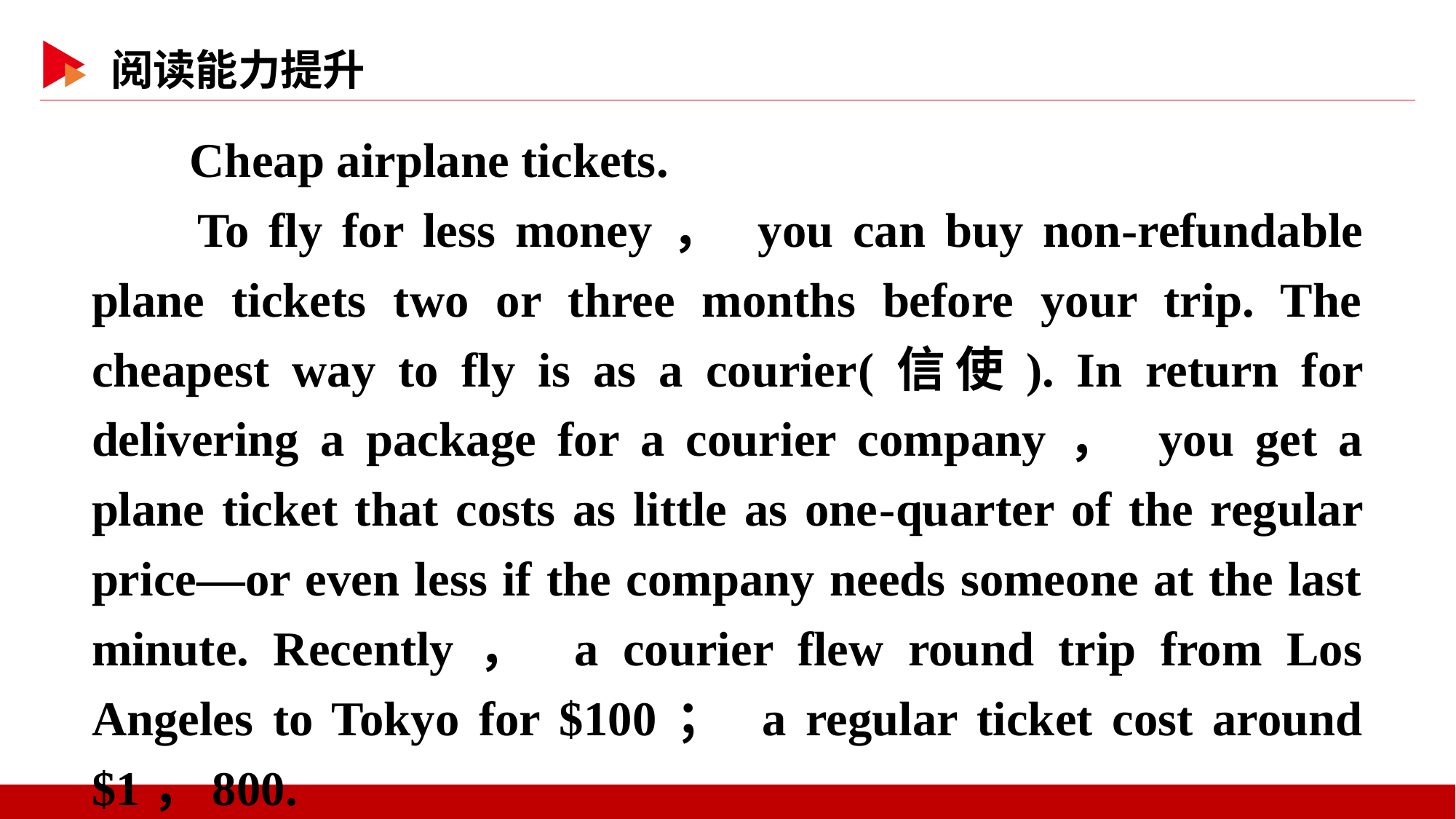

Cheap airplane tickets.
 To fly for less money， you can buy non-refundable plane tickets two or three months before your trip. The cheapest way to fly is as a courier(信使). In return for delivering a package for a courier company， you get a plane ticket that costs as little as one-quarter of the regular price—or even less if the company needs someone at the last minute. Recently， a courier flew round trip from Los Angeles to Tokyo for $100； a regular ticket cost around $1，800.